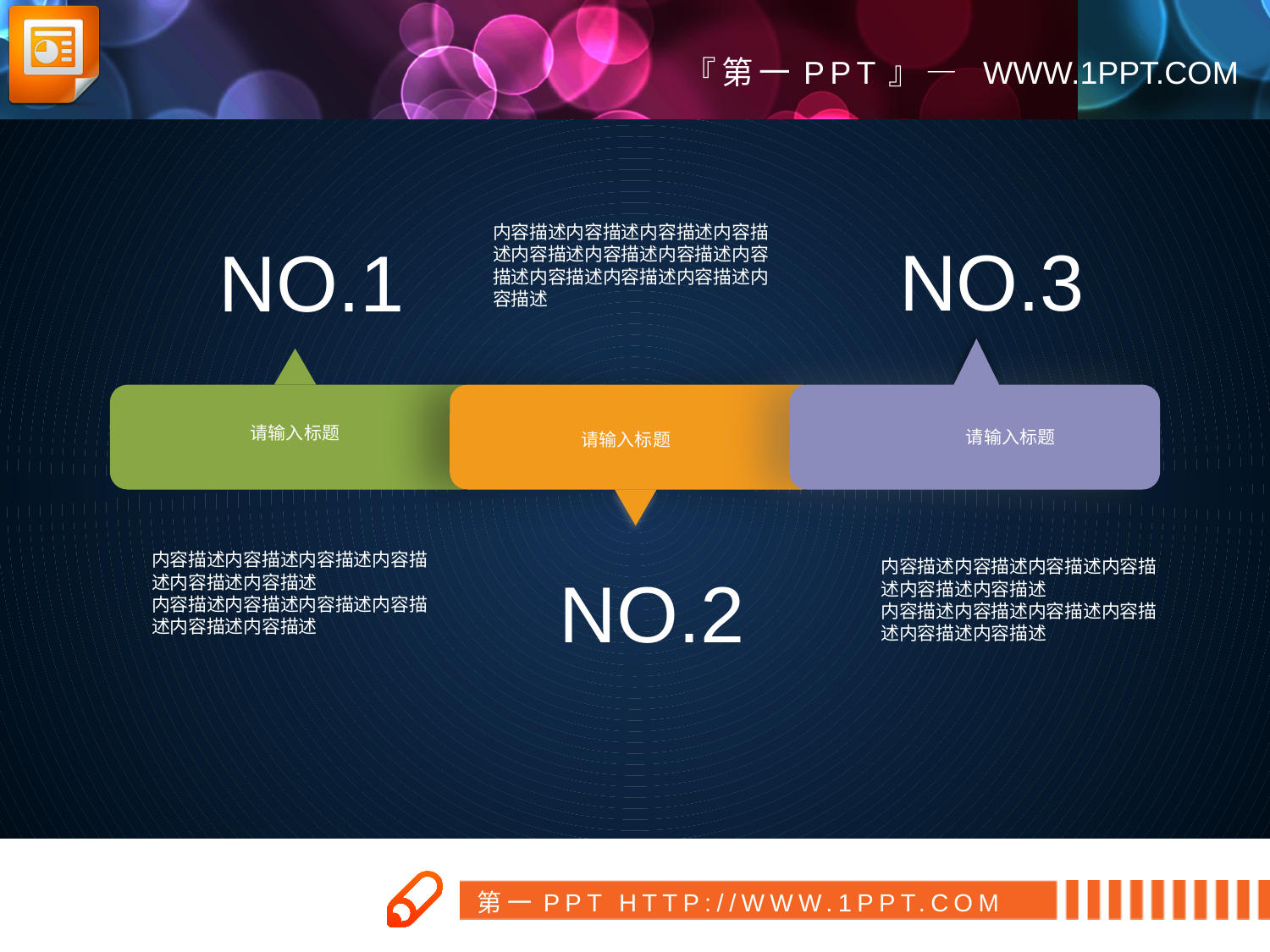

内容描述内容描述内容描述内容描述内容描述内容描述内容描述内容描述内容描述内容描述内容描述内容描述

NO.3
NO.1

请输入标题
请输入标题
请输入标题

内容描述内容描述内容描述内容描述内容描述内容描述
内容描述内容描述内容描述内容描述内容描述内容描述
内容描述内容描述内容描述内容描述内容描述内容描述
内容描述内容描述内容描述内容描述内容描述内容描述
NO.2